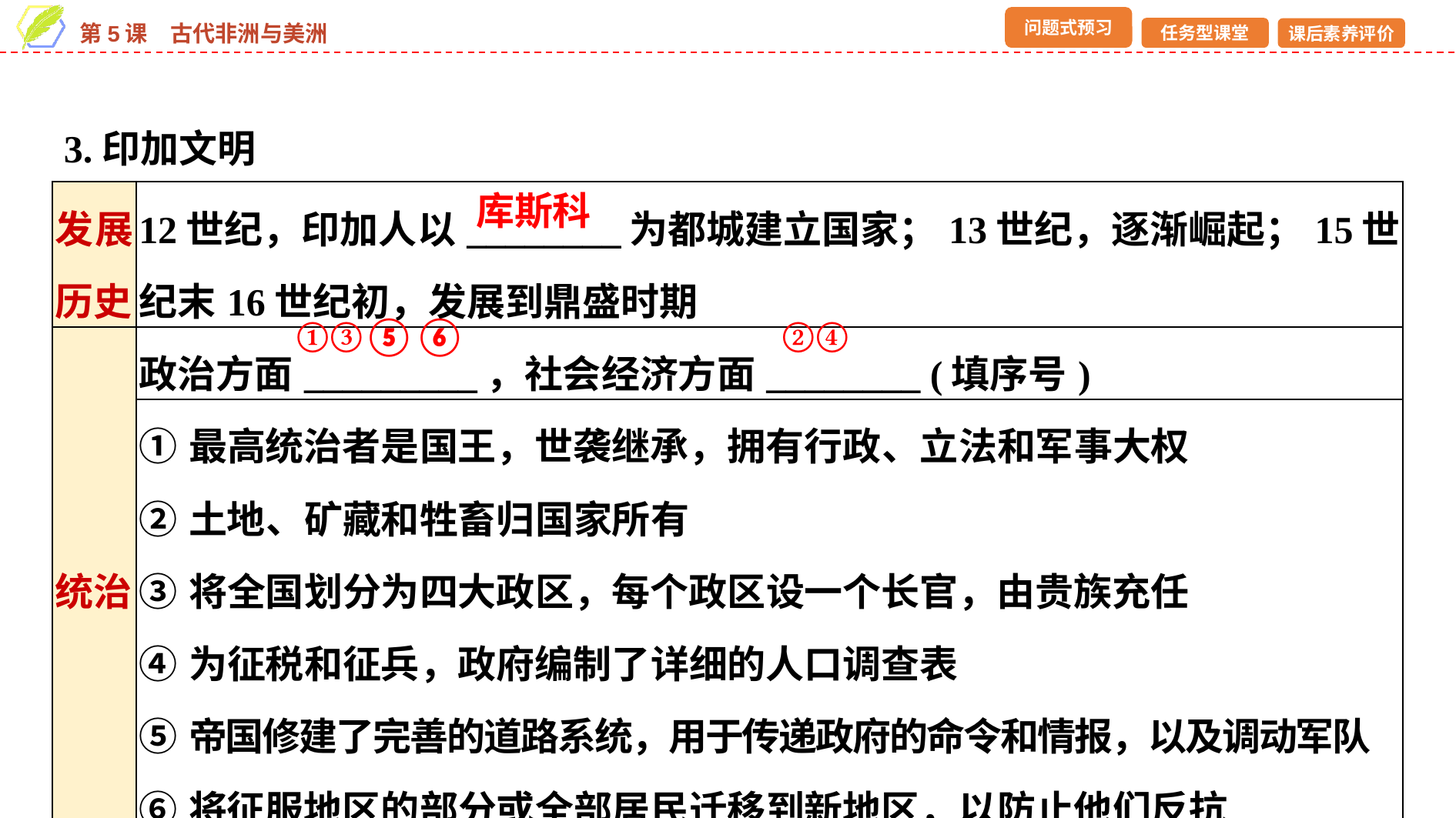

3.印加文明
库斯科
| 发展历史 | 12世纪，印加人以\_\_\_\_\_\_\_\_为都城建立国家；13世纪，逐渐崛起；15世纪末16世纪初，发展到鼎盛时期 |
| --- | --- |
| 统治 | 政治方面\_\_\_\_\_\_\_\_\_，社会经济方面\_\_\_\_\_\_\_\_ (填序号) |
|  | ①最高统治者是国王，世袭继承，拥有行政、立法和军事大权 ②土地、矿藏和牲畜归国家所有 ③将全国划分为四大政区，每个政区设一个长官，由贵族充任 ④为征税和征兵，政府编制了详细的人口调查表 ⑤帝国修建了完善的道路系统，用于传递政府的命令和情报，以及调动军队 ⑥将征服地区的部分或全部居民迁移到新地区，以防止他们反抗 |
②④
①③⑤⑥